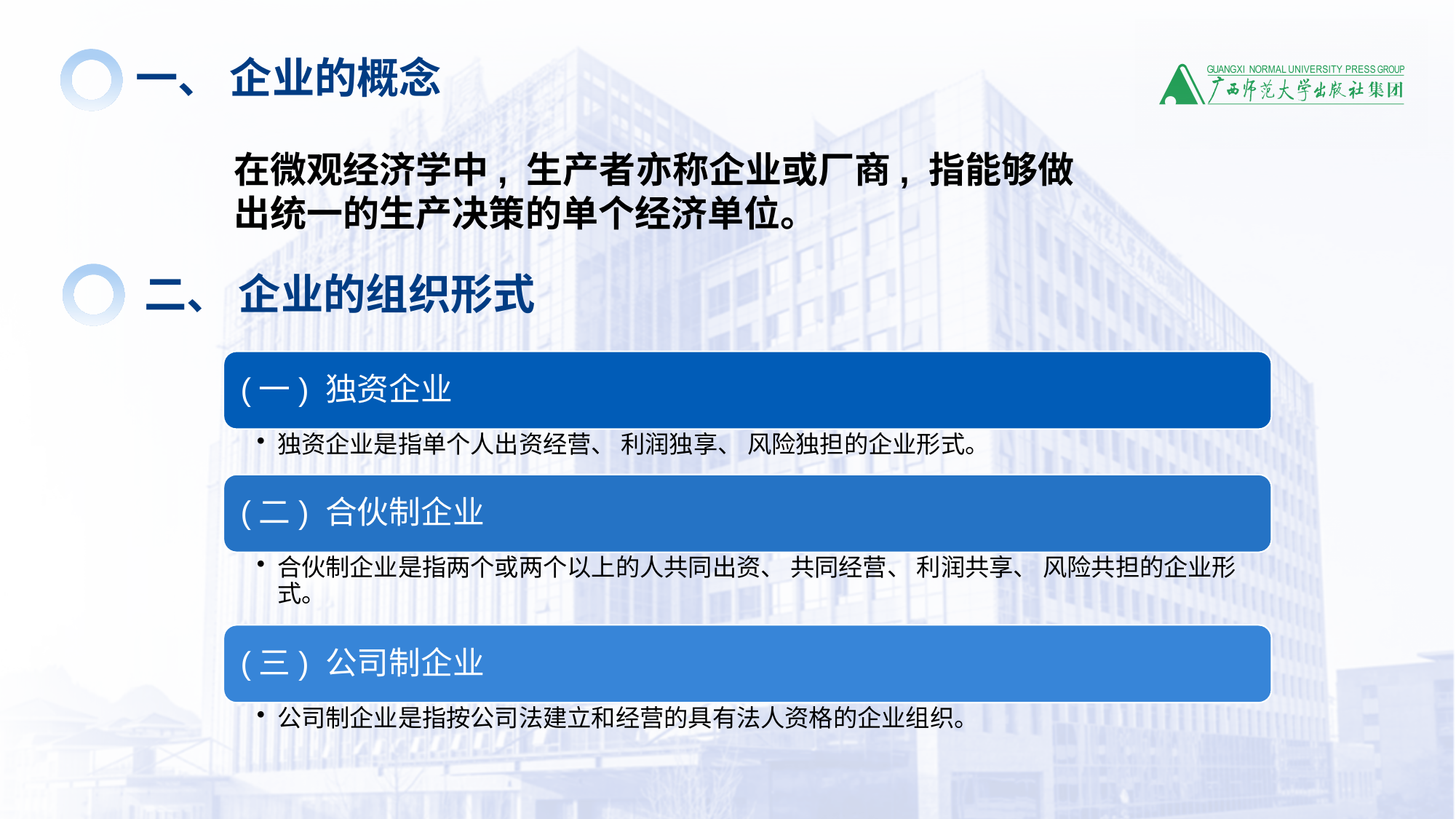

一、 企业的概念

在微观经济学中, 生产者亦称企业或厂商, 指能够做出统一的生产决策的单个经济单位。
二、 企业的组织形式

(一) 独资企业
独资企业是指单个人出资经营、 利润独享、 风险独担的企业形式。
(二) 合伙制企业
合伙制企业是指两个或两个以上的人共同出资、 共同经营、 利润共享、 风险共担的企业形式。
(三) 公司制企业
公司制企业是指按公司法建立和经营的具有法人资格的企业组织。